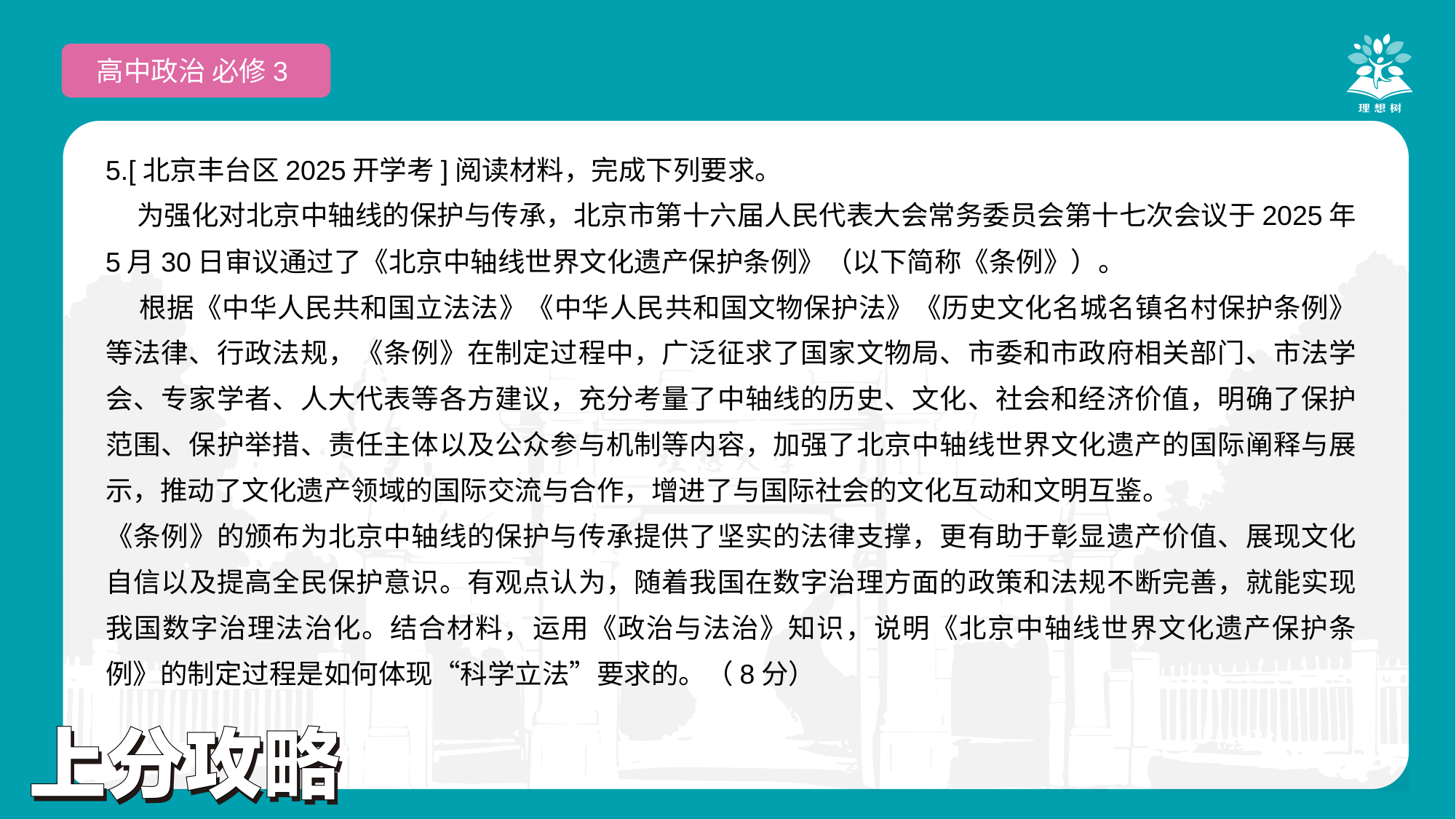

高中政治 必修3
5.[北京丰台区2025开学考]阅读材料，完成下列要求。
    为强化对北京中轴线的保护与传承，北京市第十六届人民代表大会常务委员会第十七次会议于2025年5月30日审议通过了《北京中轴线世界文化遗产保护条例》（以下简称《条例》）。
    根据《中华人民共和国立法法》《中华人民共和国文物保护法》《历史文化名城名镇名村保护条例》等法律、行政法规，《条例》在制定过程中，广泛征求了国家文物局、市委和市政府相关部门、市法学会、专家学者、人大代表等各方建议，充分考量了中轴线的历史、文化、社会和经济价值，明确了保护范围、保护举措、责任主体以及公众参与机制等内容，加强了北京中轴线世界文化遗产的国际阐释与展示，推动了文化遗产领域的国际交流与合作，增进了与国际社会的文化互动和文明互鉴。
《条例》的颁布为北京中轴线的保护与传承提供了坚实的法律支撑，更有助于彰显遗产价值、展现文化自信以及提高全民保护意识。有观点认为，随着我国在数字治理方面的政策和法规不断完善，就能实现我国数字治理法治化。结合材料，运用《政治与法治》知识，说明《北京中轴线世界文化遗产保护条例》的制定过程是如何体现“科学立法”要求的。（8分）